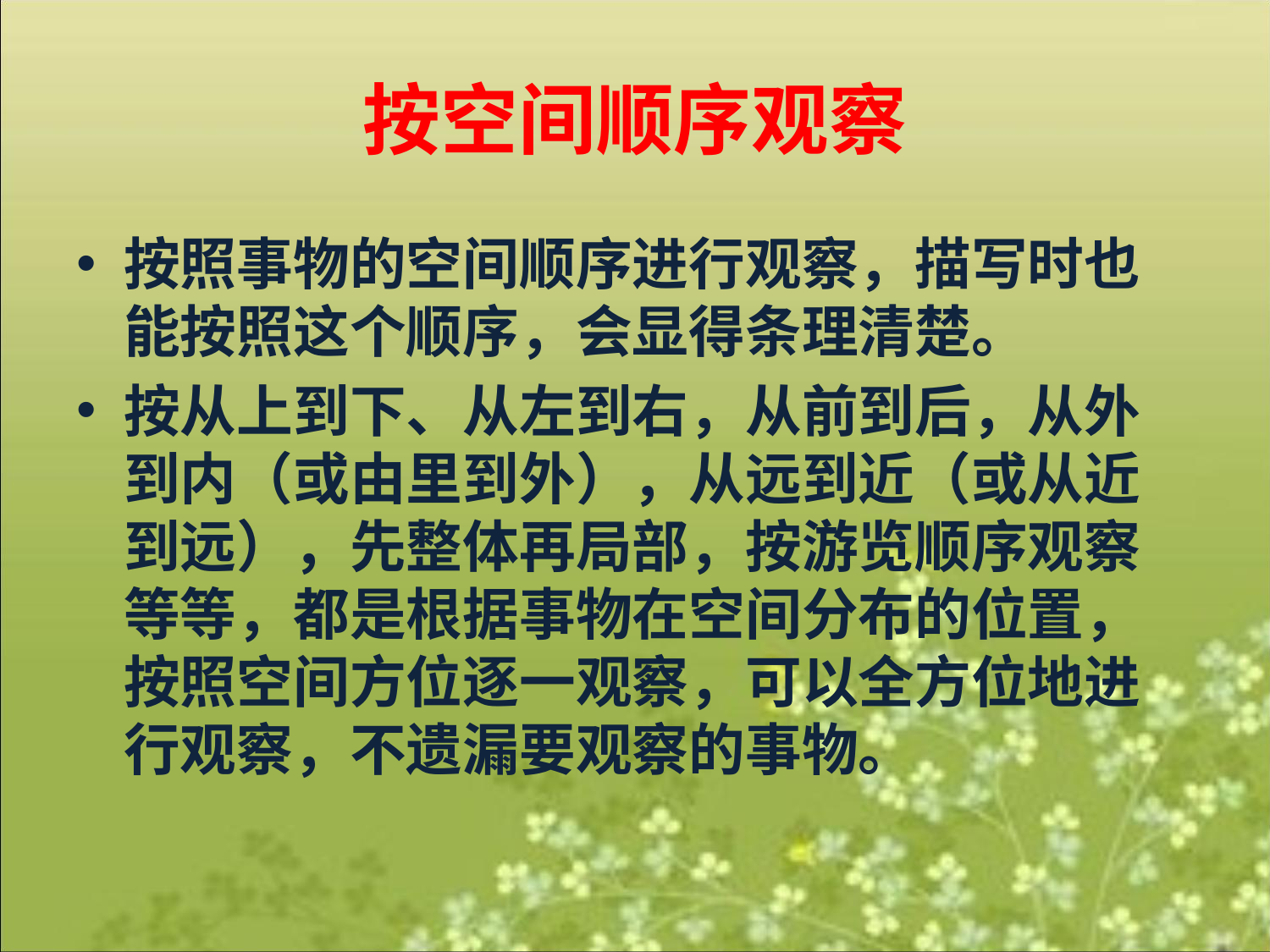

# 按空间顺序观察
按照事物的空间顺序进行观察，描写时也能按照这个顺序，会显得条理清楚。
按从上到下、从左到右，从前到后，从外到内（或由里到外），从远到近（或从近到远），先整体再局部，按游览顺序观察等等，都是根据事物在空间分布的位置，按照空间方位逐一观察，可以全方位地进行观察，不遗漏要观察的事物。